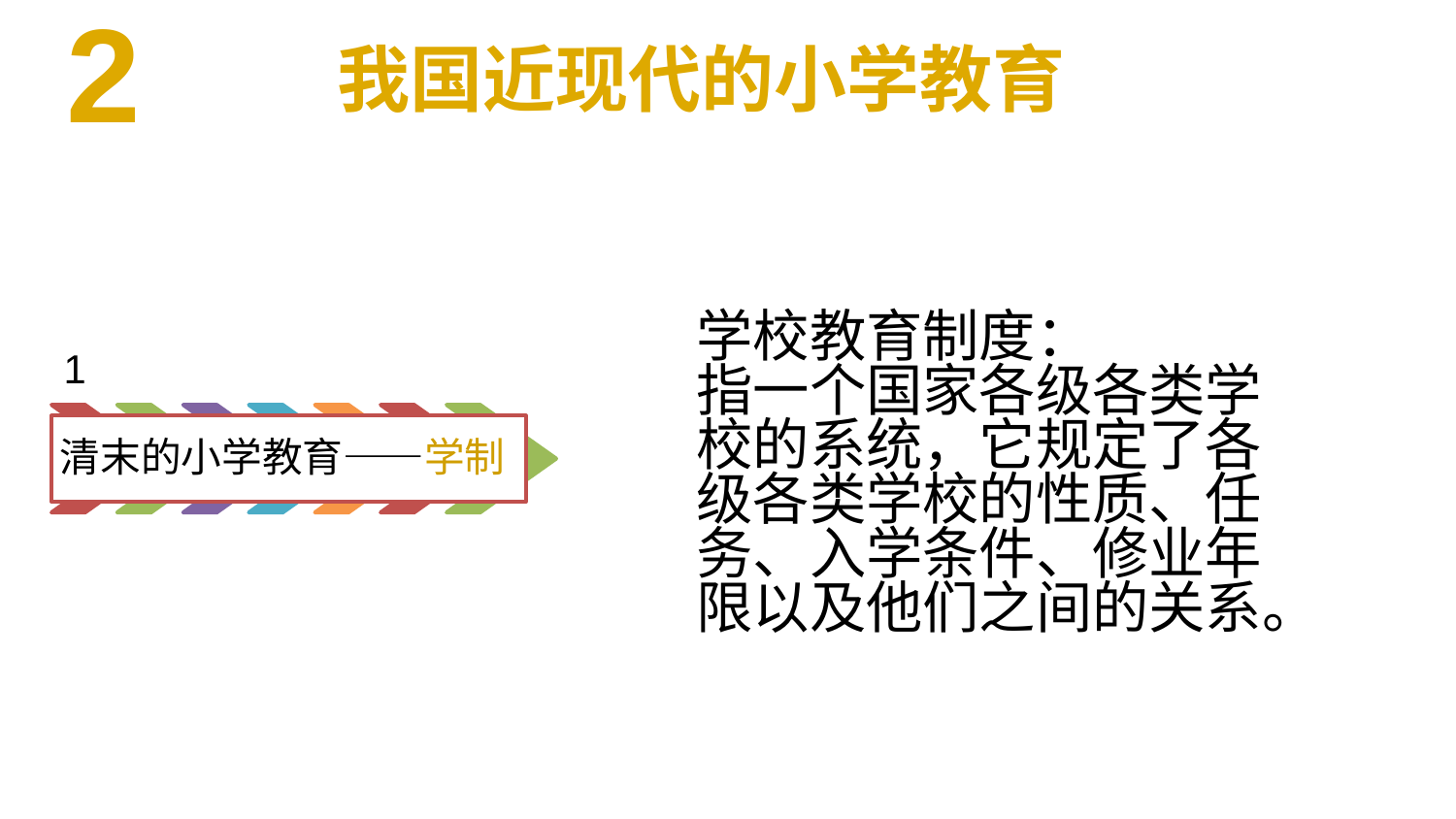

2
我国近现代的小学教育
学校教育制度：
指一个国家各级各类学校的系统，它规定了各级各类学校的性质、任务、入学条件、修业年限以及他们之间的关系。

1

清末的小学教育——学制